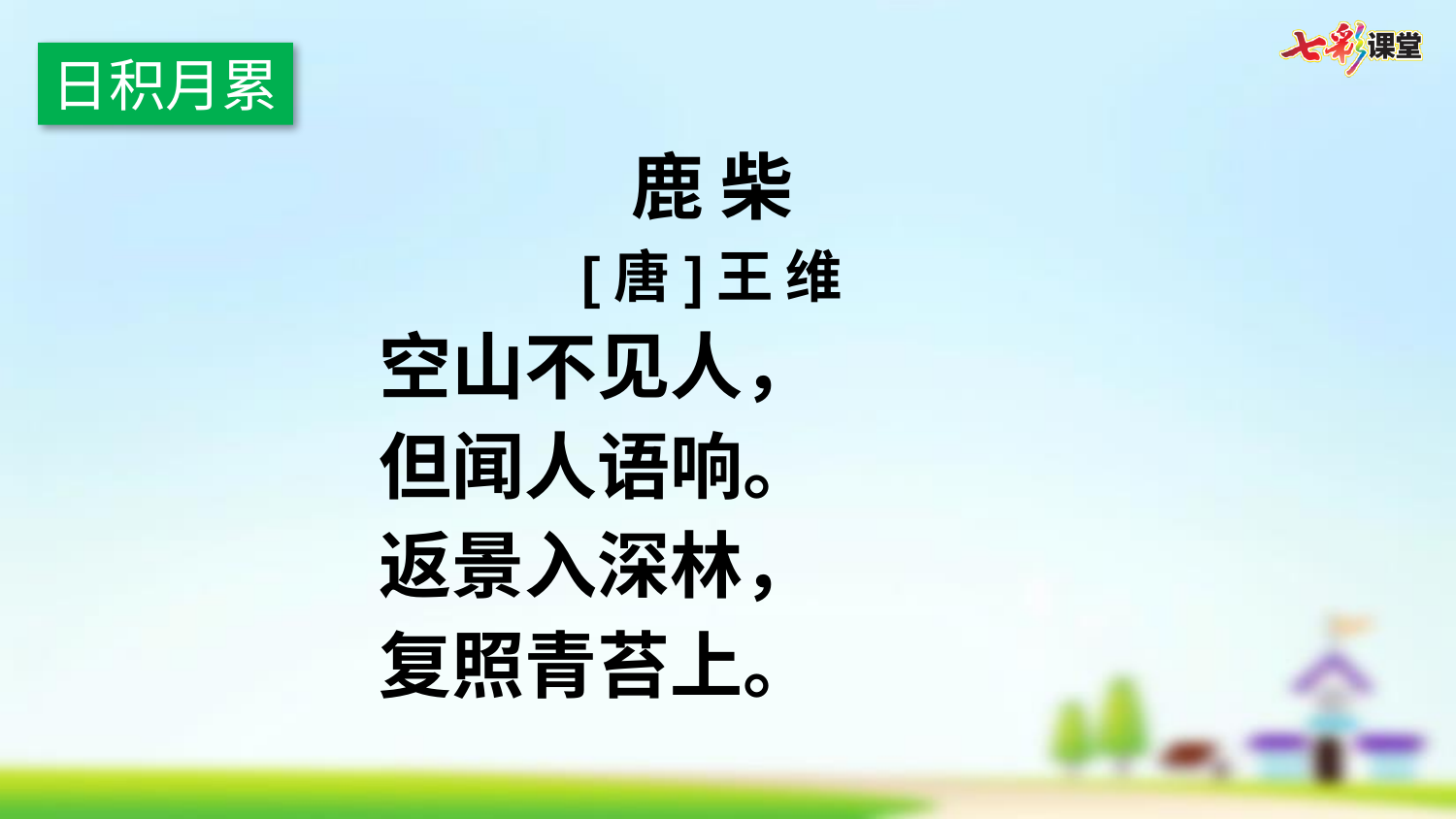

日积月累
鹿 柴
[唐]王 维
        空山不见人，
        但闻人语响。
        返景入深林，
        复照青苔上。